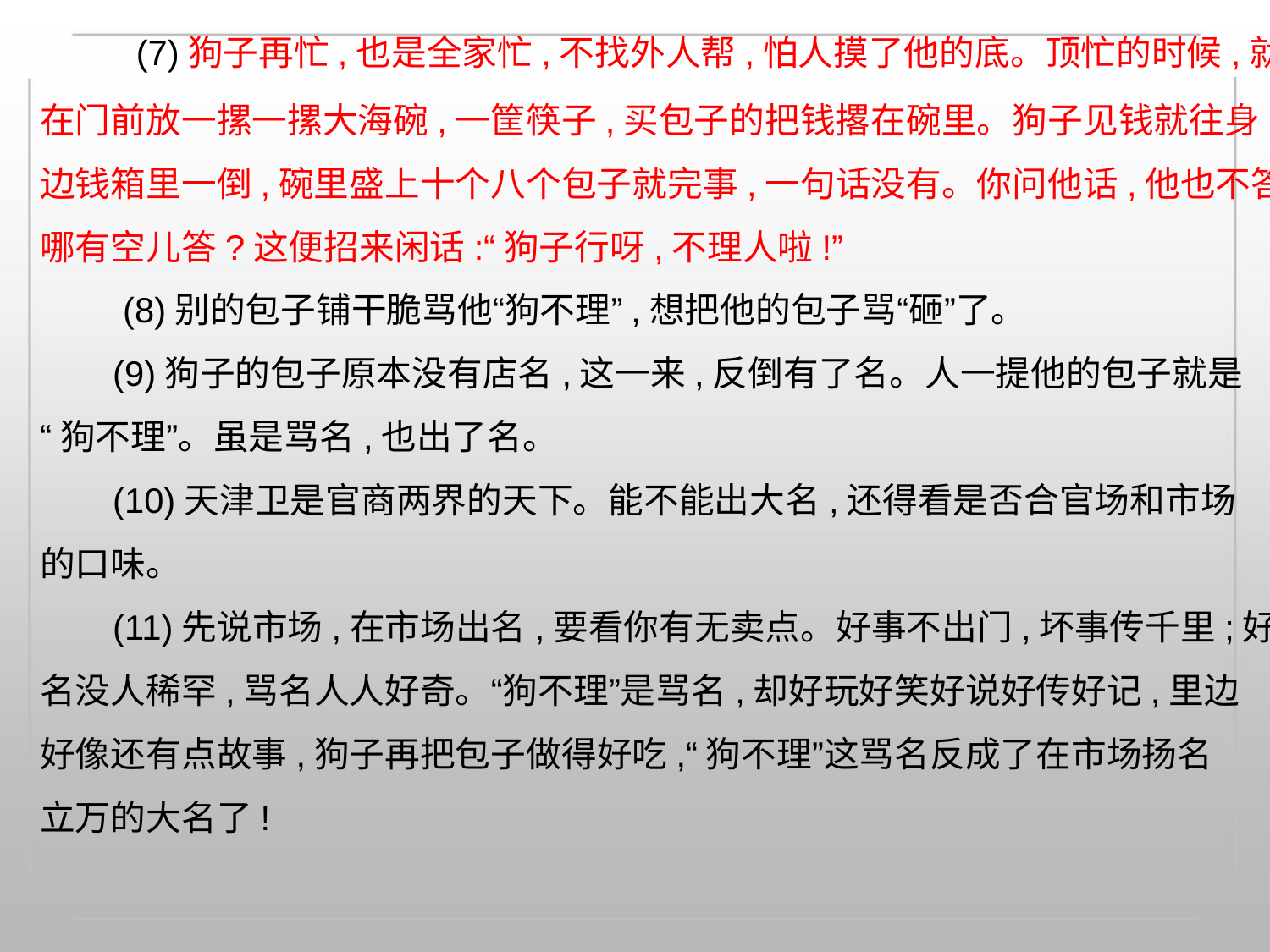

(7)狗子再忙,也是全家忙,不找外人帮,怕人摸了他的底。顶忙的时候,就
在门前放一摞一摞大海碗,一筐筷子,买包子的把钱撂在碗里。狗子见钱就往身
边钱箱里一倒,碗里盛上十个八个包子就完事,一句话没有。你问他话,他也不答,
哪有空儿答?这便招来闲话:“狗子行呀,不理人啦!”
(8)别的包子铺干脆骂他“狗不理”,想把他的包子骂“砸”了。
(9)狗子的包子原本没有店名,这一来,反倒有了名。人一提他的包子就是
“狗不理”。虽是骂名,也出了名。
(10)天津卫是官商两界的天下。能不能出大名,还得看是否合官场和市场
的口味。
(11)先说市场,在市场出名,要看你有无卖点。好事不出门,坏事传千里;好
名没人稀罕,骂名人人好奇。“狗不理”是骂名,却好玩好笑好说好传好记,里边
好像还有点故事,狗子再把包子做得好吃,“狗不理”这骂名反成了在市场扬名
立万的大名了!